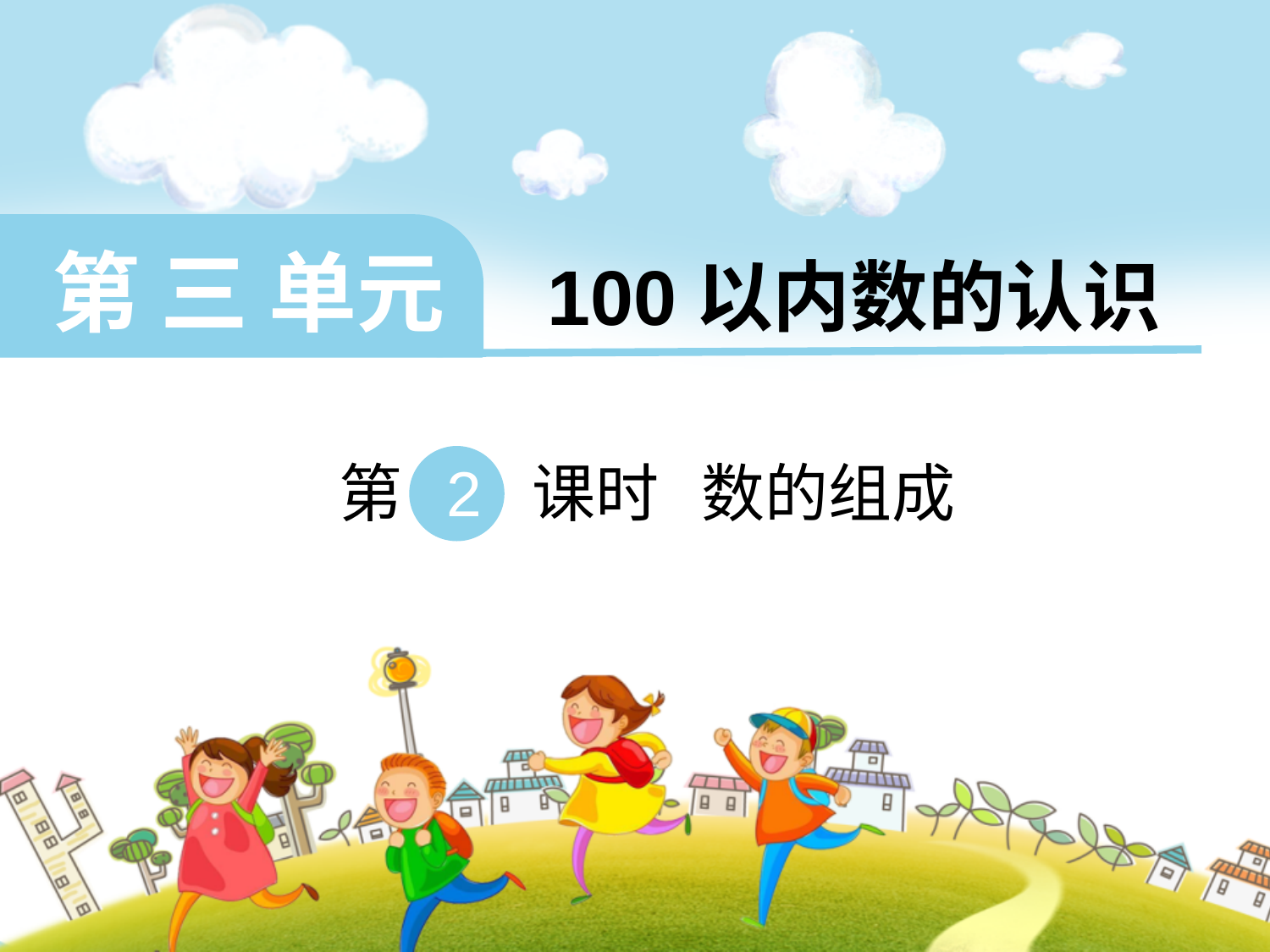

第 三 单元    100以内数的认识

  第  2  课时   数的组成